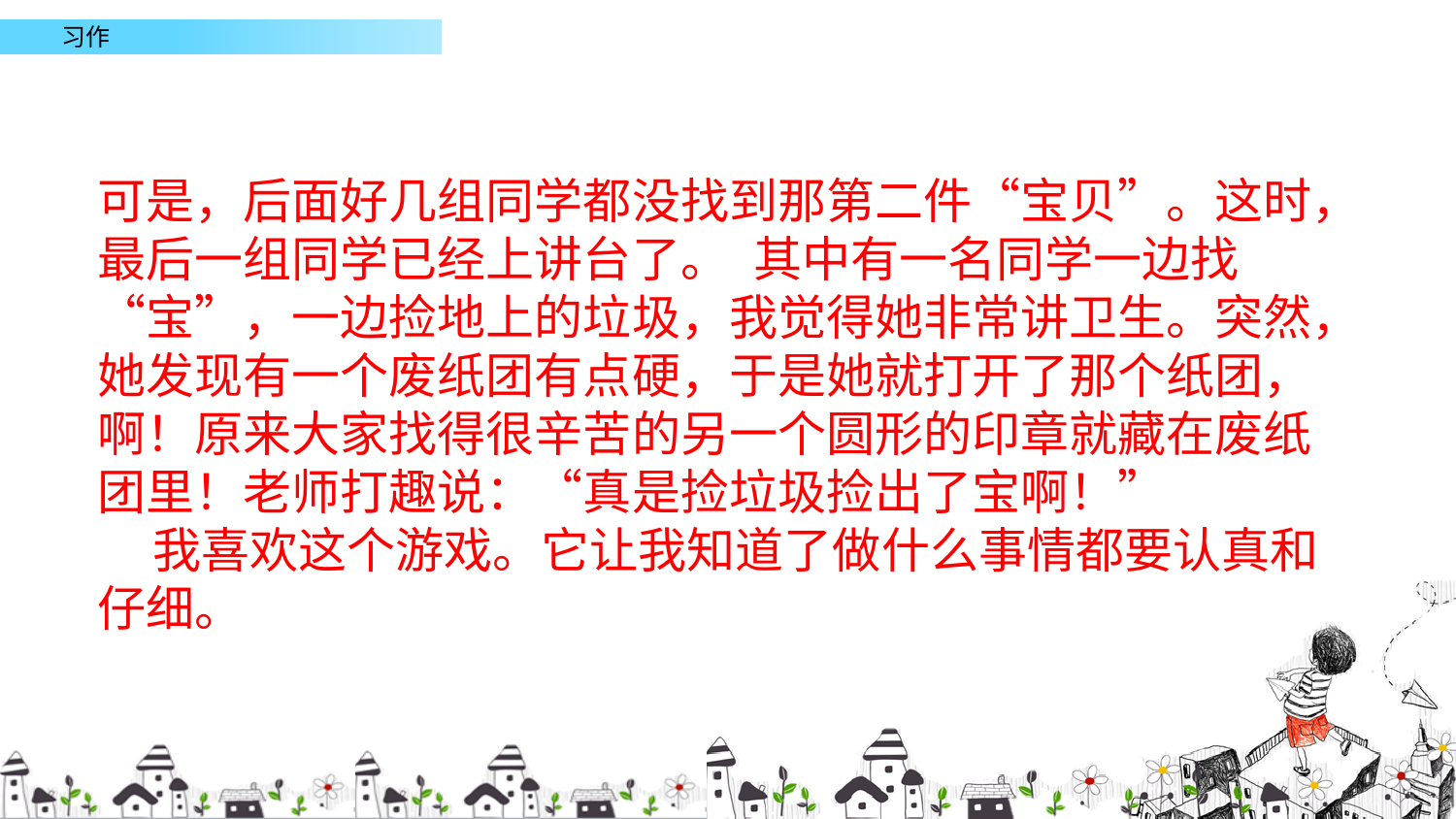

可是，后面好几组同学都没找到那第二件“宝贝”。这时，最后一组同学已经上讲台了。 其中有一名同学一边找“宝”，一边捡地上的垃圾，我觉得她非常讲卫生。突然，她发现有一个废纸团有点硬，于是她就打开了那个纸团，啊！原来大家找得很辛苦的另一个圆形的印章就藏在废纸团里！老师打趣说：“真是捡垃圾捡出了宝啊！”
    我喜欢这个游戏。它让我知道了做什么事情都要认真和仔细。